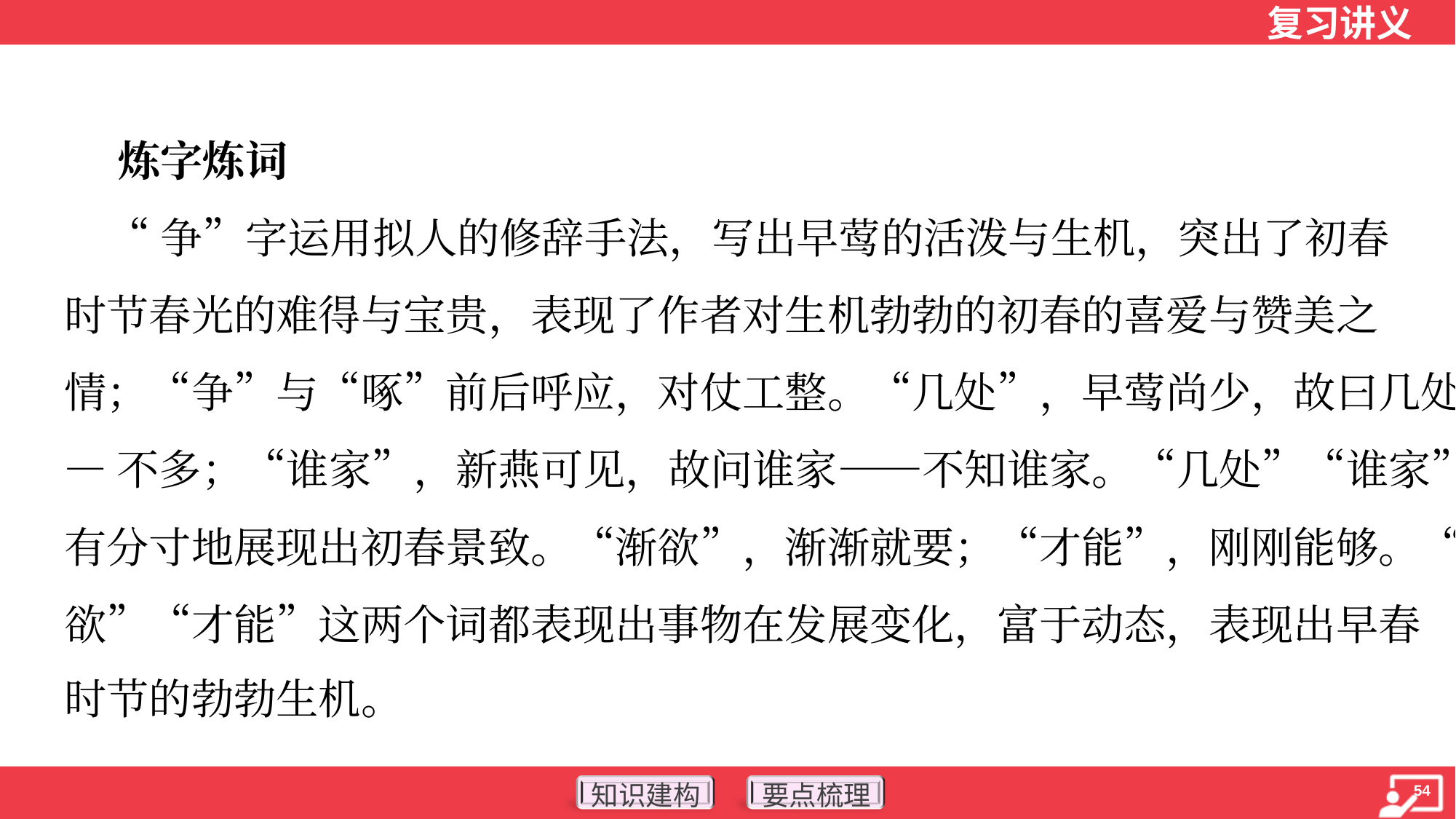

炼字炼词
    “争”字运用拟人的修辞手法，写出早莺的活泼与生机，突出了初春
时节春光的难得与宝贵，表现了作者对生机勃勃的初春的喜爱与赞美之
情；“争”与“啄”前后呼应，对仗工整。“几处”，早莺尚少，故曰几处—
—不多；“谁家”，新燕可见，故问谁家——不知谁家。“几处”“谁家”极
有分寸地展现出初春景致。“渐欲”，渐渐就要；“才能”，刚刚能够。“渐
欲”“才能”这两个词都表现出事物在发展变化，富于动态，表现出早春
时节的勃勃生机。